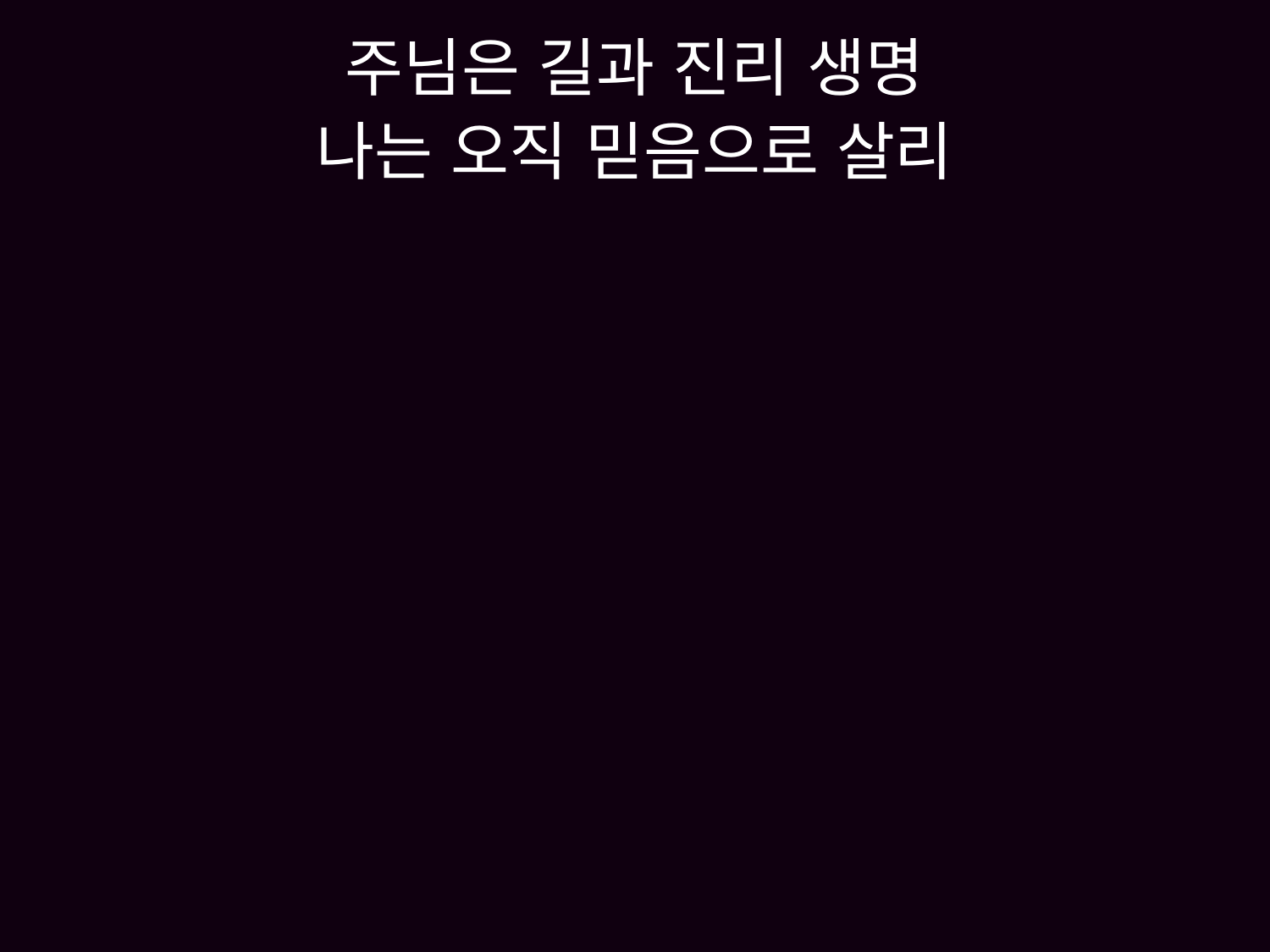

# 주님은 길과 진리 생명 나는 오직 믿음으로 살리